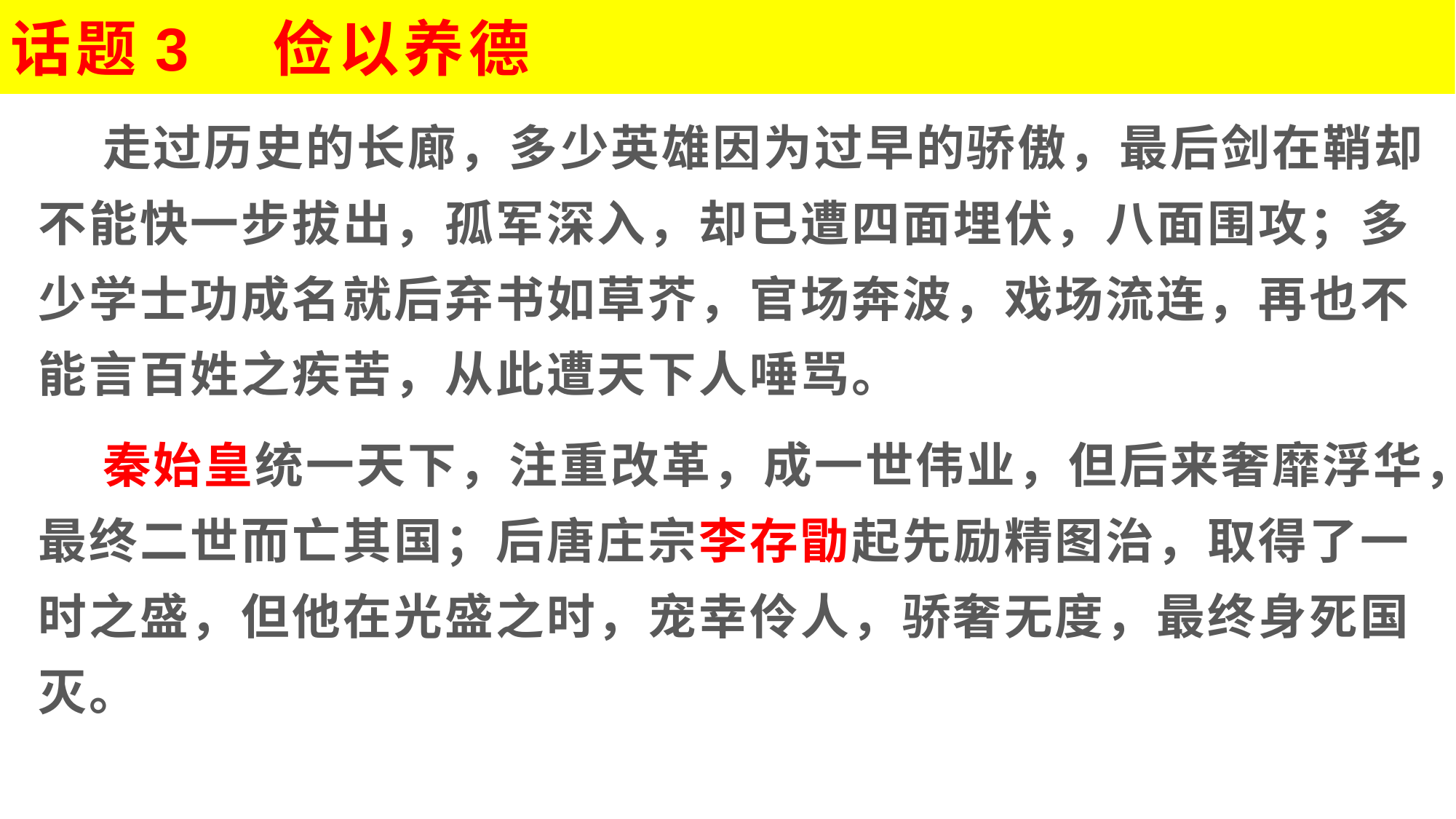

# 话题3　俭以养德
      走过历史的长廊，多少英雄因为过早的骄傲，最后剑在鞘却不能快一步拔出，孤军深入，却已遭四面埋伏，八面围攻；多少学士功成名就后弃书如草芥，官场奔波，戏场流连，再也不能言百姓之疾苦，从此遭天下人唾骂。
      秦始皇统一天下，注重改革，成一世伟业，但后来奢靡浮华，最终二世而亡其国；后唐庄宗李存勖起先励精图治，取得了一时之盛，但他在光盛之时，宠幸伶人，骄奢无度，最终身死国灭。